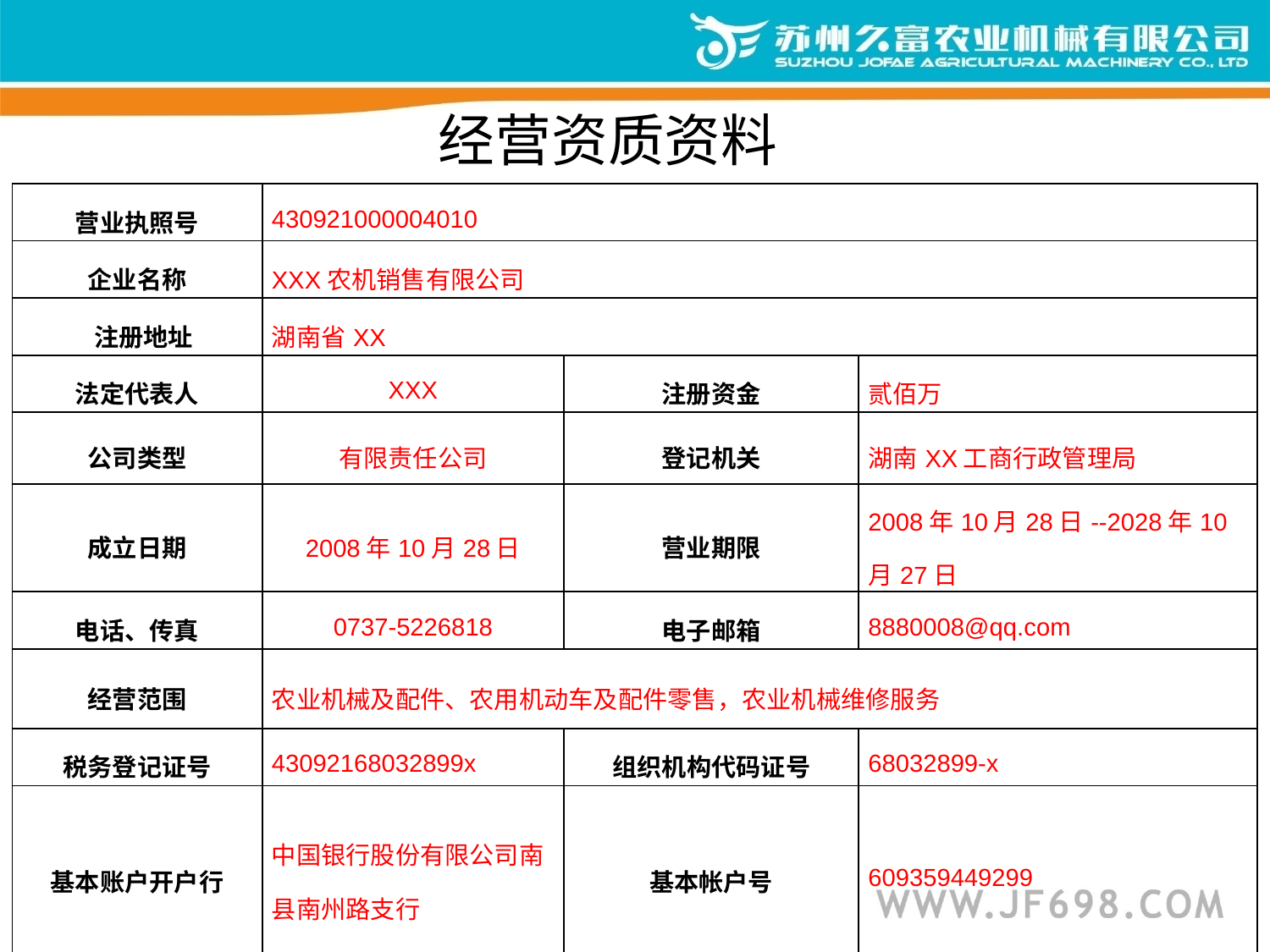

# 经营资质资料
| 营业执照号 | 430921000004010 |  |  |
| --- | --- | --- | --- |
| 企业名称 | XXX农机销售有限公司 |  |  |
| 注册地址 | 湖南省XX |  |  |
| 法定代表人 | XXX | 注册资金 | 贰佰万 |
| 公司类型 | 有限责任公司 | 登记机关 | 湖南XX工商行政管理局 |
| 成立日期 | 2008年10月28日 | 营业期限 | 2008年10月28日--2028年10月27日 |
| 电话、传真 | 0737-5226818 | 电子邮箱 | 8880008@qq.com |
| 经营范围 | 农业机械及配件、农用机动车及配件零售，农业机械维修服务 |  |  |
| 税务登记证号 | 43092168032899x | 组织机构代码证号 | 68032899-x |
| 基本账户开户行 | 中国银行股份有限公司南县南州路支行 | 基本帐户号 | 609359449299 |